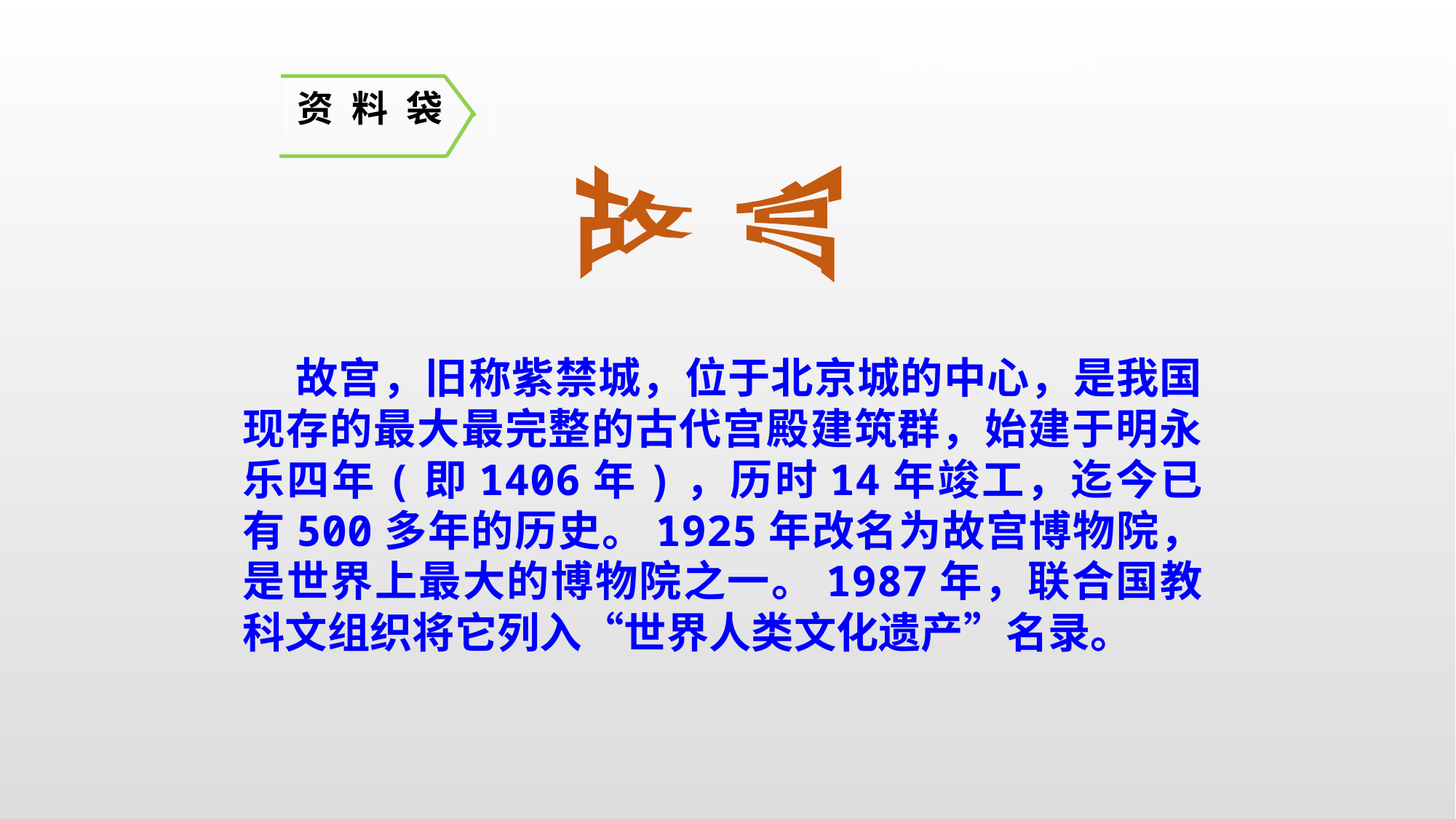

https://www.ypppt.com/
资料袋
故 宫
    故宫，旧称紫禁城，位于北京城的中心，是我国现存的最大最完整的古代宫殿建筑群，始建于明永乐四年(即1406年)，历时14年竣工，迄今已有500多年的历史。1925年改名为故宫博物院，是世界上最大的博物院之一。1987年，联合国教科文组织将它列入“世界人类文化遗产”名录。